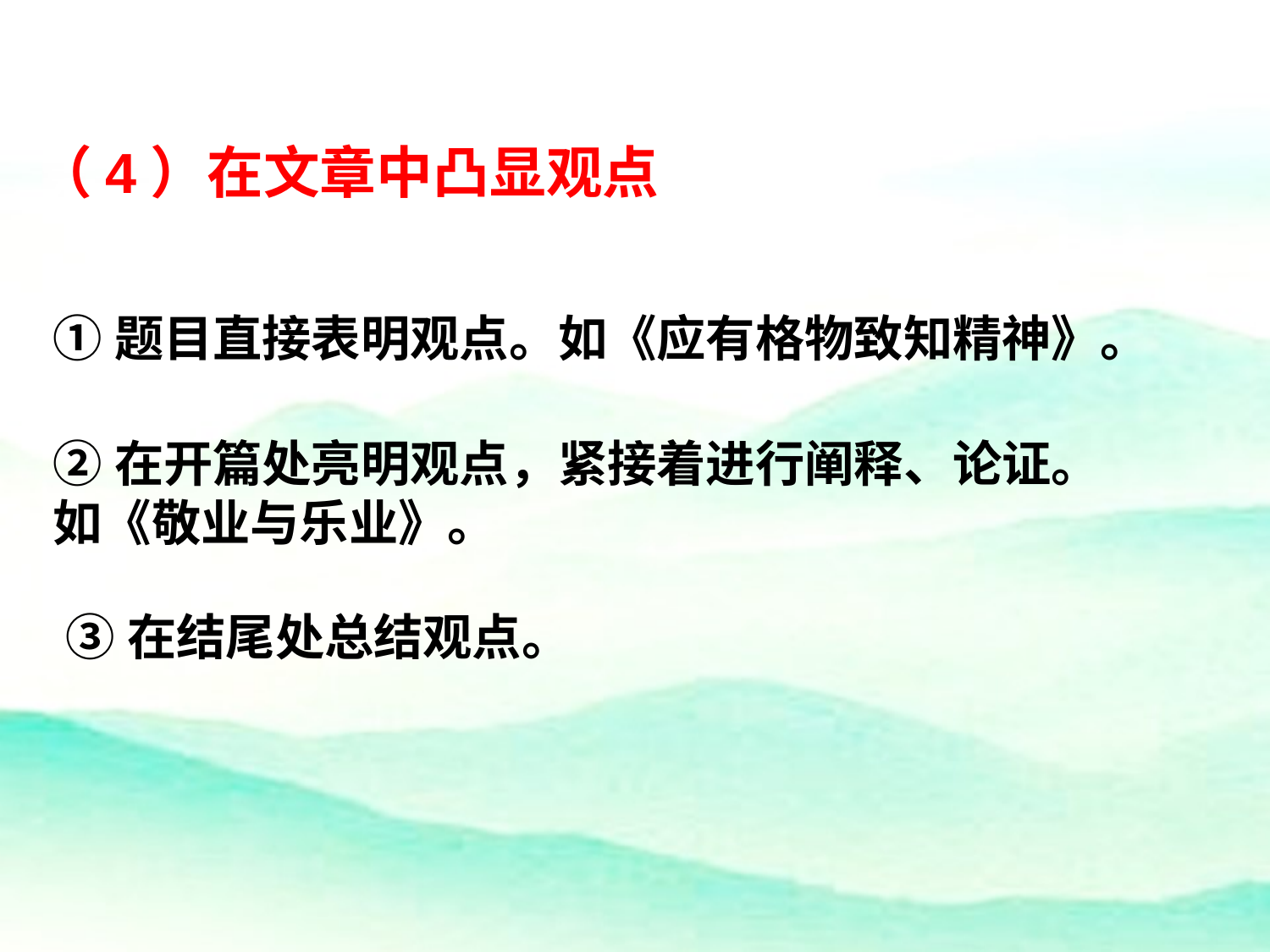

（4）在文章中凸显观点
①题目直接表明观点。如《应有格物致知精神》。
②在开篇处亮明观点，紧接着进行阐释、论证。如《敬业与乐业》。
③在结尾处总结观点。